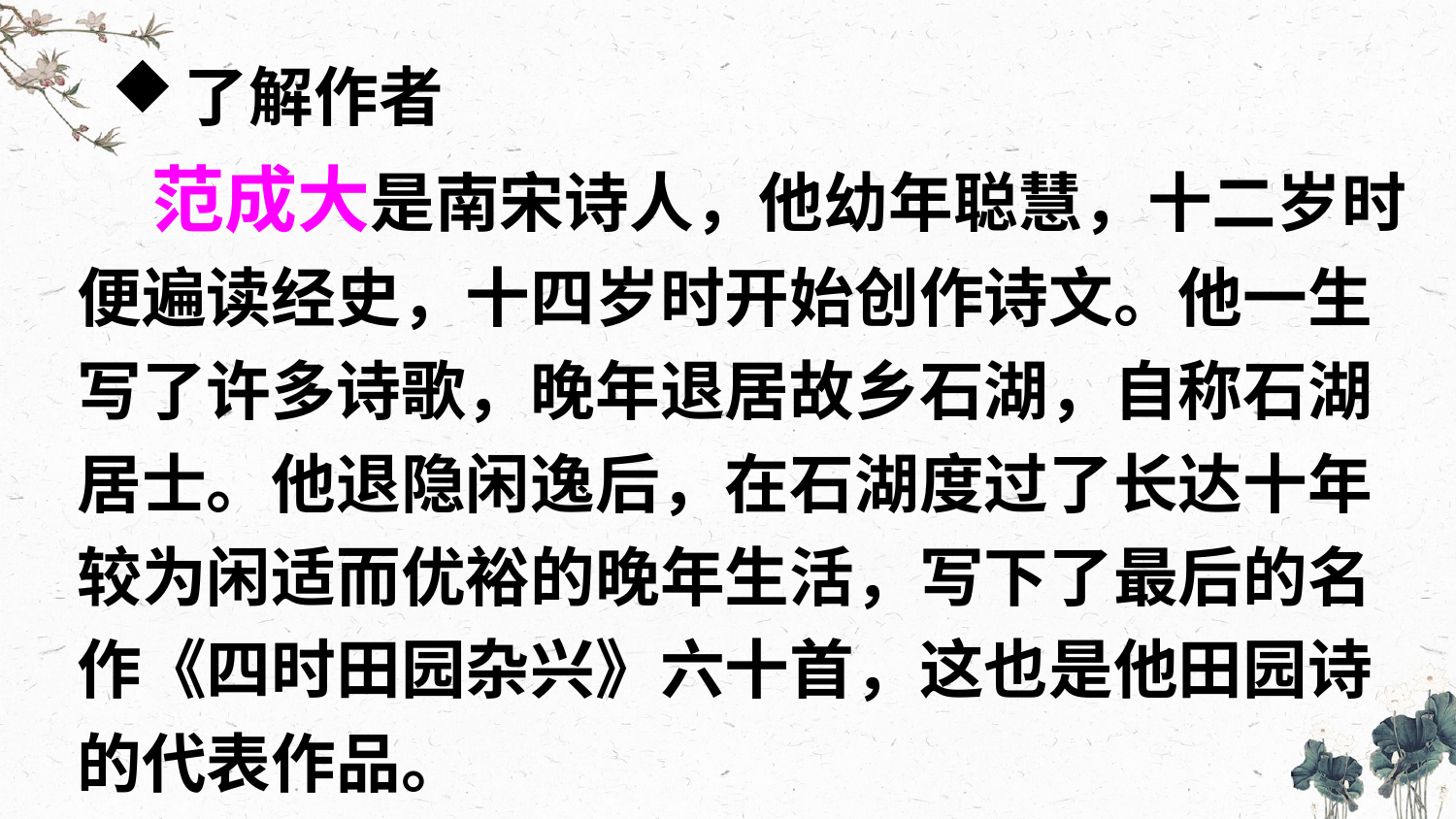

了解作者
    范成大是南宋诗人，他幼年聪慧，十二岁时便遍读经史，十四岁时开始创作诗文。他一生写了许多诗歌，晚年退居故乡石湖，自称石湖居士。他退隐闲逸后，在石湖度过了长达十年较为闲适而优裕的晚年生活，写下了最后的名作《四时田园杂兴》六十首，这也是他田园诗的代表作品。